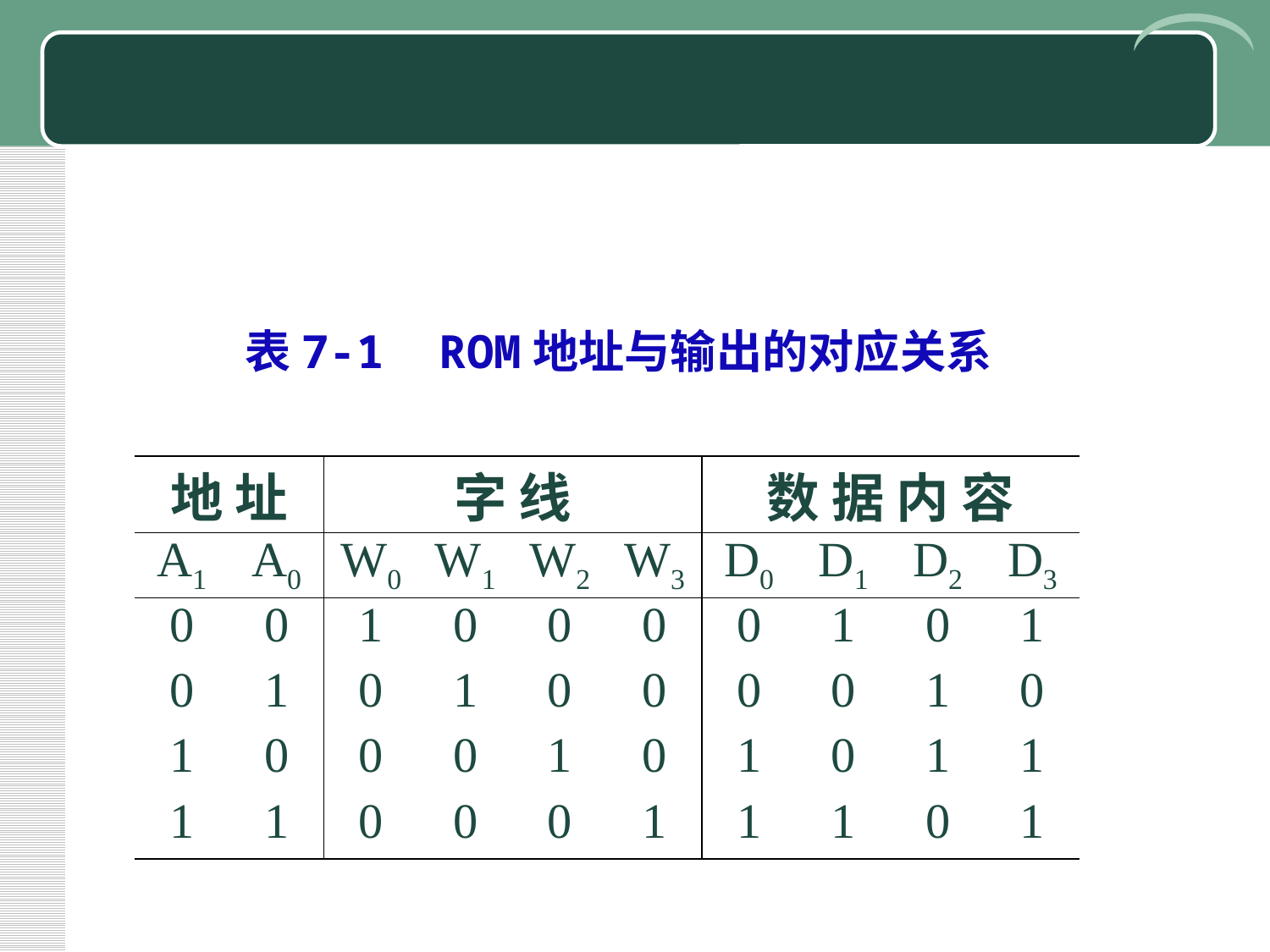

#

表7-1  ROM地址与输出的对应关系
| 地 址 |  | 字 线 |  |  |  | 数 据 内 容 |  |  |  |
| --- | --- | --- | --- | --- | --- | --- | --- | --- | --- |
| A1 | A0 | W0 | W1 | W2 | W3 | D0 | D1 | D2 | D3 |
| 0 | 0 | 1 | 0 | 0 | 0 | 0 | 1 | 0 | 1 |
| 0 | 1 | 0 | 1 | 0 | 0 | 0 | 0 | 1 | 0 |
| 1 | 0 | 0 | 0 | 1 | 0 | 1 | 0 | 1 | 1 |
| 1 | 1 | 0 | 0 | 0 | 1 | 1 | 1 | 0 | 1 |